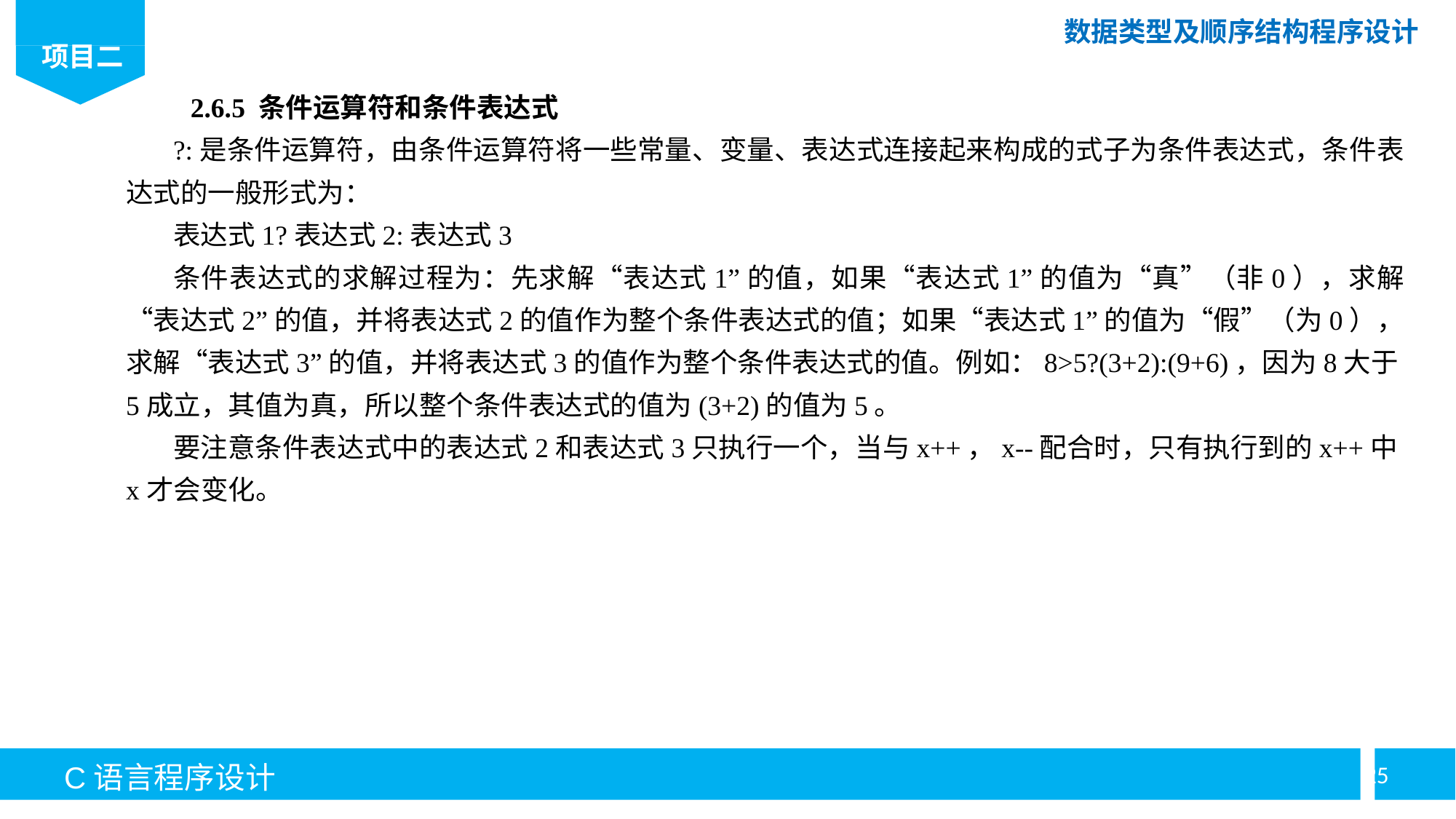

2.6.5 条件运算符和条件表达式
?:是条件运算符，由条件运算符将一些常量、变量、表达式连接起来构成的式子为条件表达式，条件表达式的一般形式为：
表达式1?表达式2:表达式3
条件表达式的求解过程为：先求解“表达式1”的值，如果“表达式1”的值为“真”（非0），求解“表达式2”的值，并将表达式2的值作为整个条件表达式的值；如果“表达式1”的值为“假”（为0），求解“表达式3”的值，并将表达式3的值作为整个条件表达式的值。例如：8>5?(3+2):(9+6)，因为8大于5成立，其值为真，所以整个条件表达式的值为(3+2)的值为5。
要注意条件表达式中的表达式2和表达式3只执行一个，当与x++，x--配合时，只有执行到的x++中x才会变化。